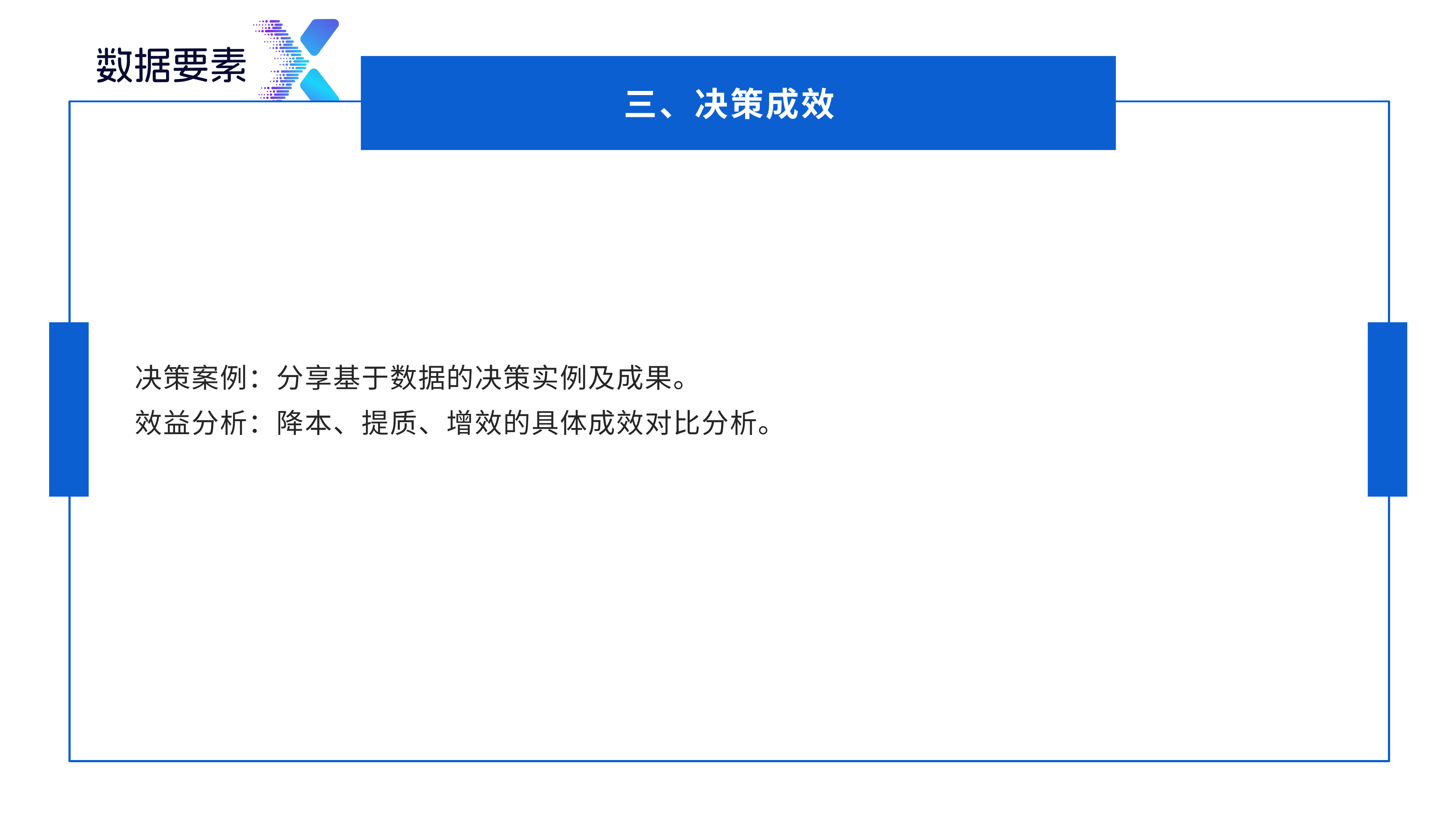

三、决策成效

决策案例：分享基于数据的决策实例及成果。
效益分析：降本、提质、增效的具体成效对比分析。